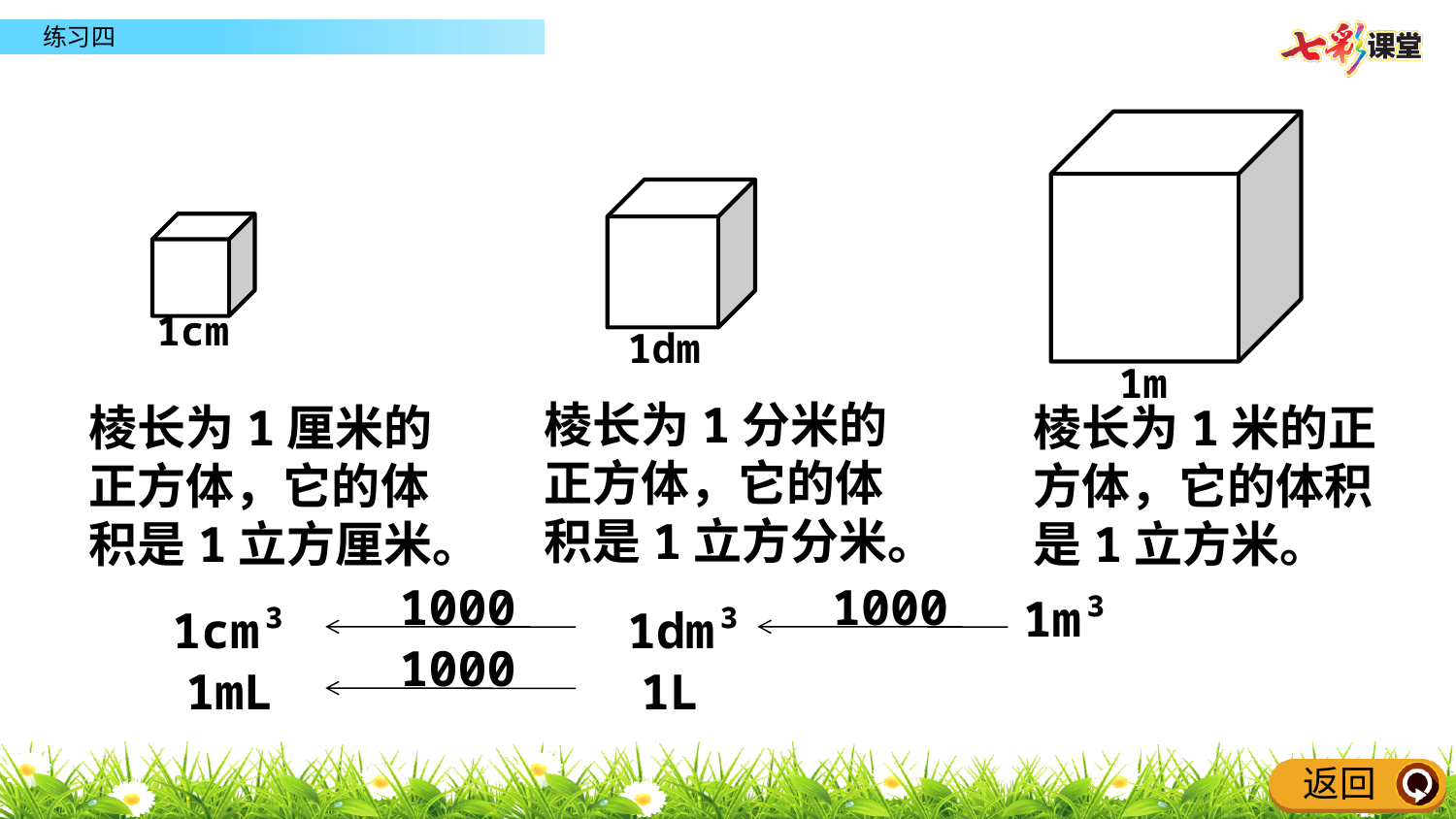

1cm
1dm
1m
棱长为1分米的正方体，它的体积是1立方分米。
棱长为1厘米的正方体，它的体积是1立方厘米。
棱长为1米的正方体，它的体积是1立方米。
1000
1000
1m³
1cm³
1dm³
1000
1mL
1L